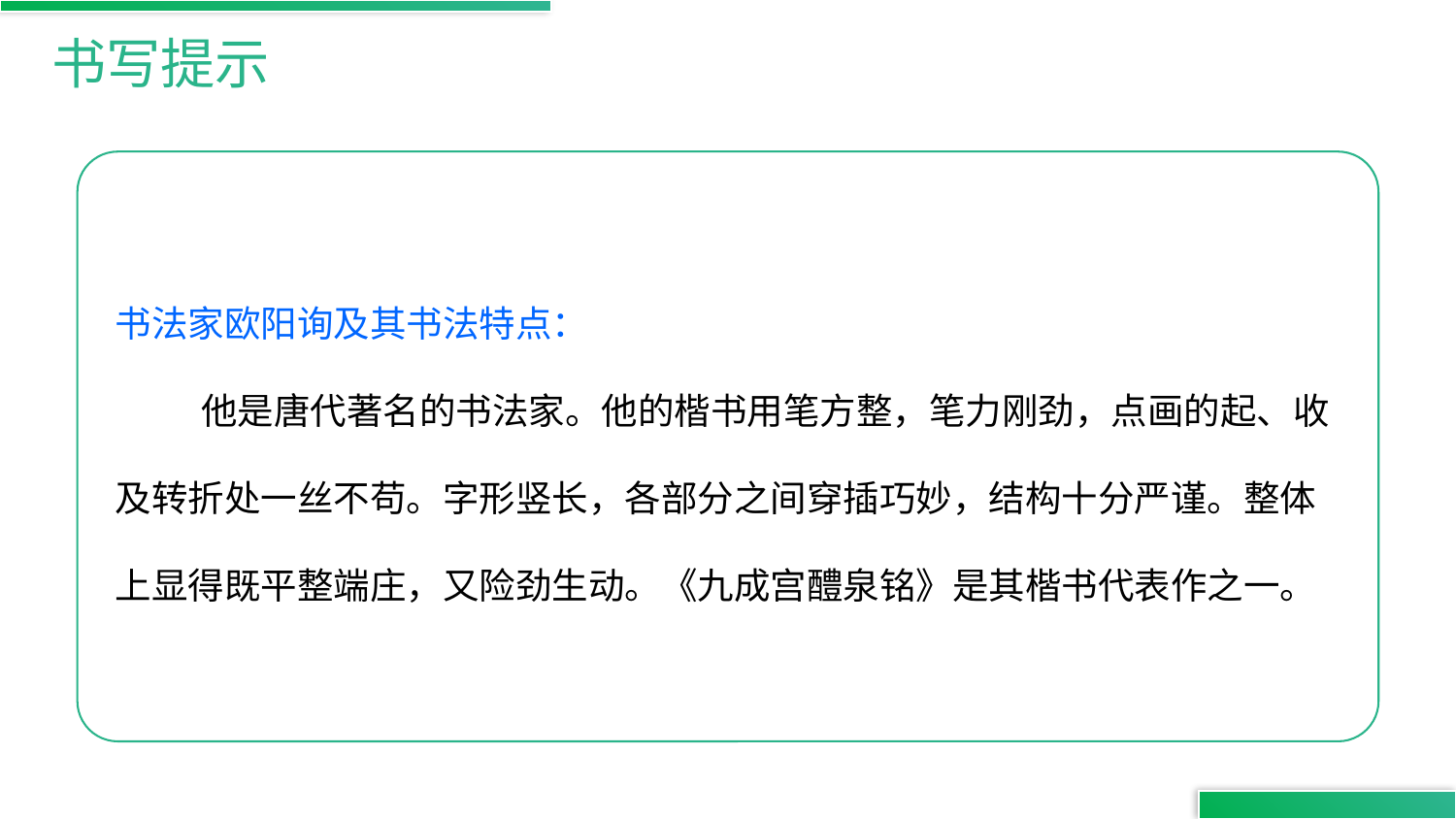

书写提示
书法家欧阳询及其书法特点：
他是唐代著名的书法家。他的楷书用笔方整，笔力刚劲，点画的起、收及转折处一丝不苟。字形竖长，各部分之间穿插巧妙，结构十分严谨。整体上显得既平整端庄，又险劲生动。《九成宫醴泉铭》是其楷书代表作之一。